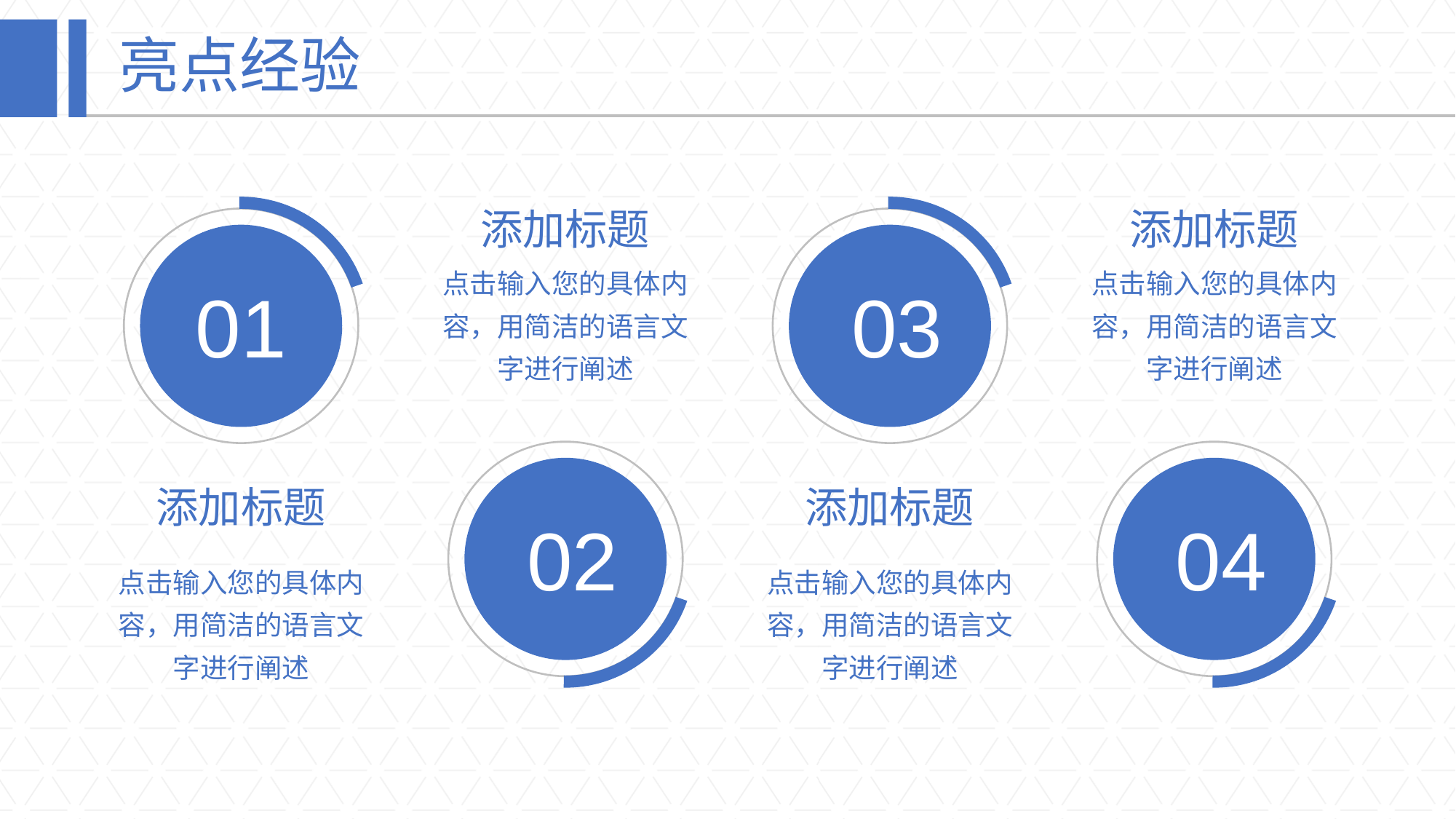

# 亮点经验

01
添加标题

03
添加标题
点击输入您的具体内容，用简洁的语言文字进行阐述
点击输入您的具体内容，用简洁的语言文字进行阐述

添加标题
添加标题
02
04
点击输入您的具体内容，用简洁的语言文字进行阐述
点击输入您的具体内容，用简洁的语言文字进行阐述